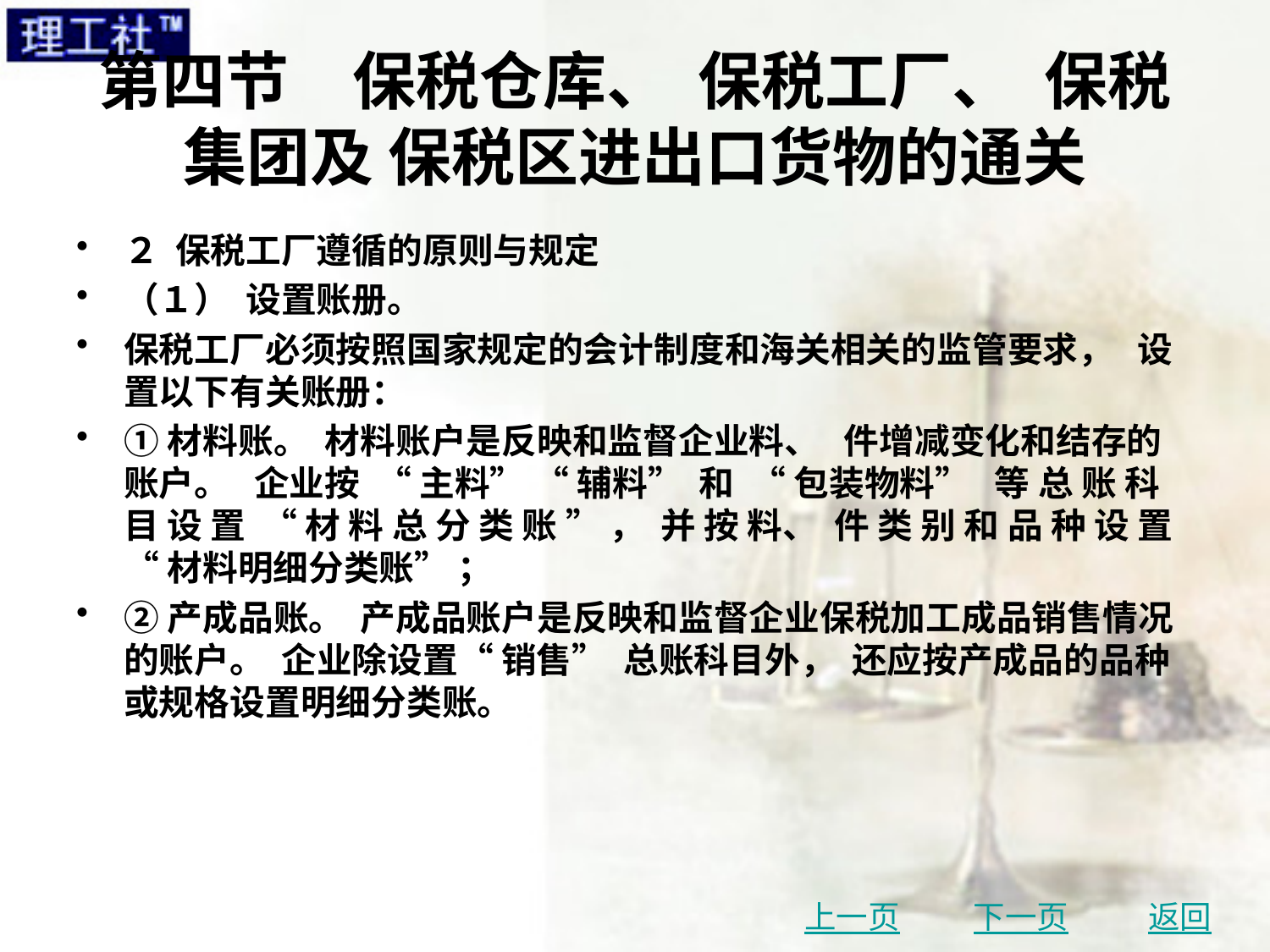

# 第四节　保税仓库、  保税工厂、  保税集团及 保税区进出口货物的通关
２  保税工厂遵循的原则与规定
（１）  设置账册。
保税工厂必须按照国家规定的会计制度和海关相关的监管要求，   设置以下有关账册：
①材料账。  材料账户是反映和监督企业料、   件增减变化和结存的账户。   企业按  “ 主料” “ 辅料”  和  “ 包装物料”   等 总 账 科 目 设 置  “ 材 料 总 分 类 账 ” ，  并 按 料、  件 类 别 和 品 种 设 置 “ 材料明细分类账” ；
②产成品账。  产成品账户是反映和监督企业保税加工成品销售情况的账户。  企业除设置“ 销售”  总账科目外，  还应按产成品的品种或规格设置明细分类账。

上一页
下一页
返回